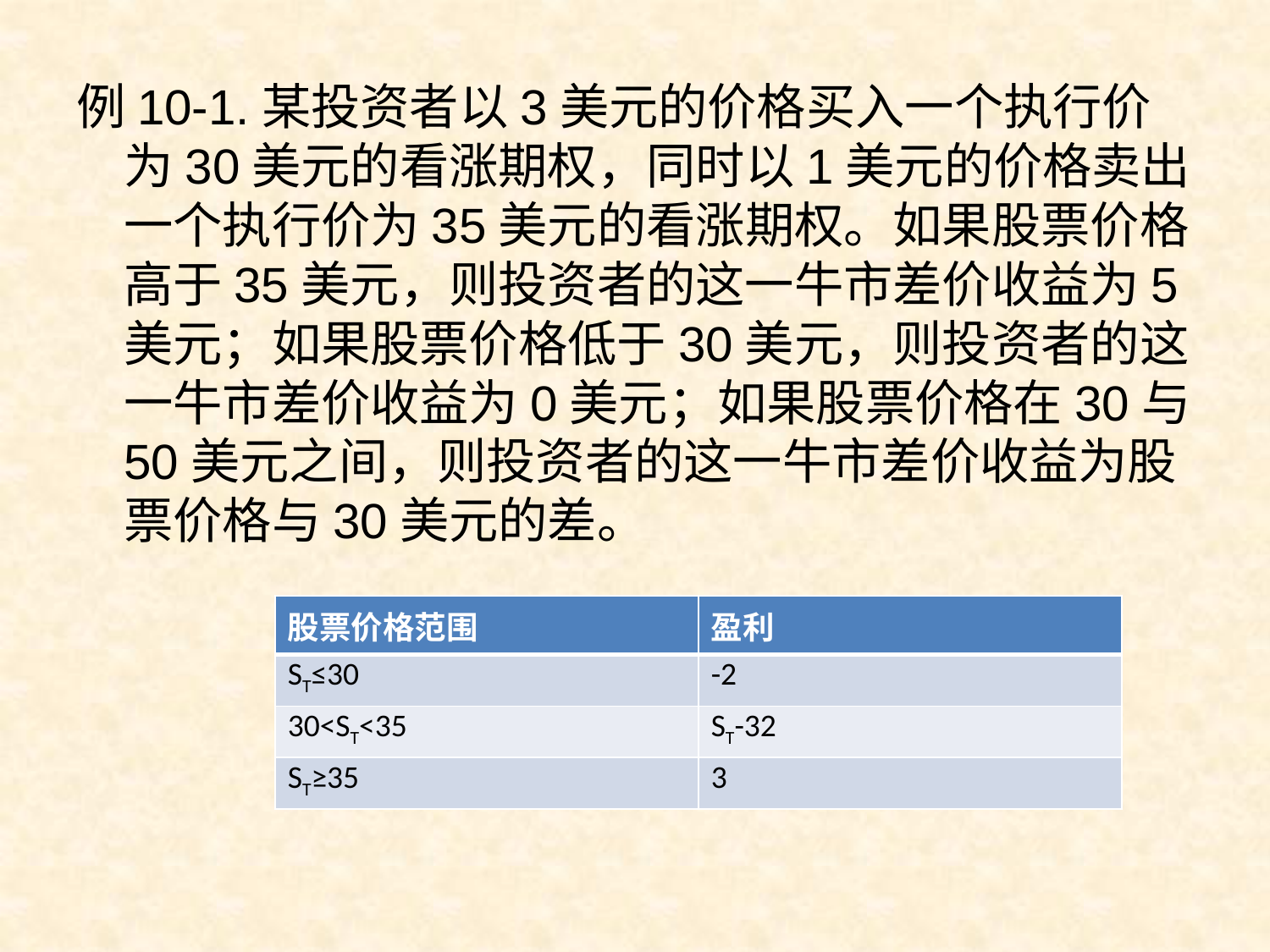

例10-1.某投资者以3美元的价格买入一个执行价为30美元的看涨期权，同时以1美元的价格卖出一个执行价为35美元的看涨期权。如果股票价格高于35美元，则投资者的这一牛市差价收益为5美元；如果股票价格低于30美元，则投资者的这一牛市差价收益为0美元；如果股票价格在30与50美元之间，则投资者的这一牛市差价收益为股票价格与30美元的差。
| 股票价格范围 | 盈利 |
| --- | --- |
| ST≤30 | -2 |
| 30<ST<35 | ST-32 |
| ST≥35 | 3 |